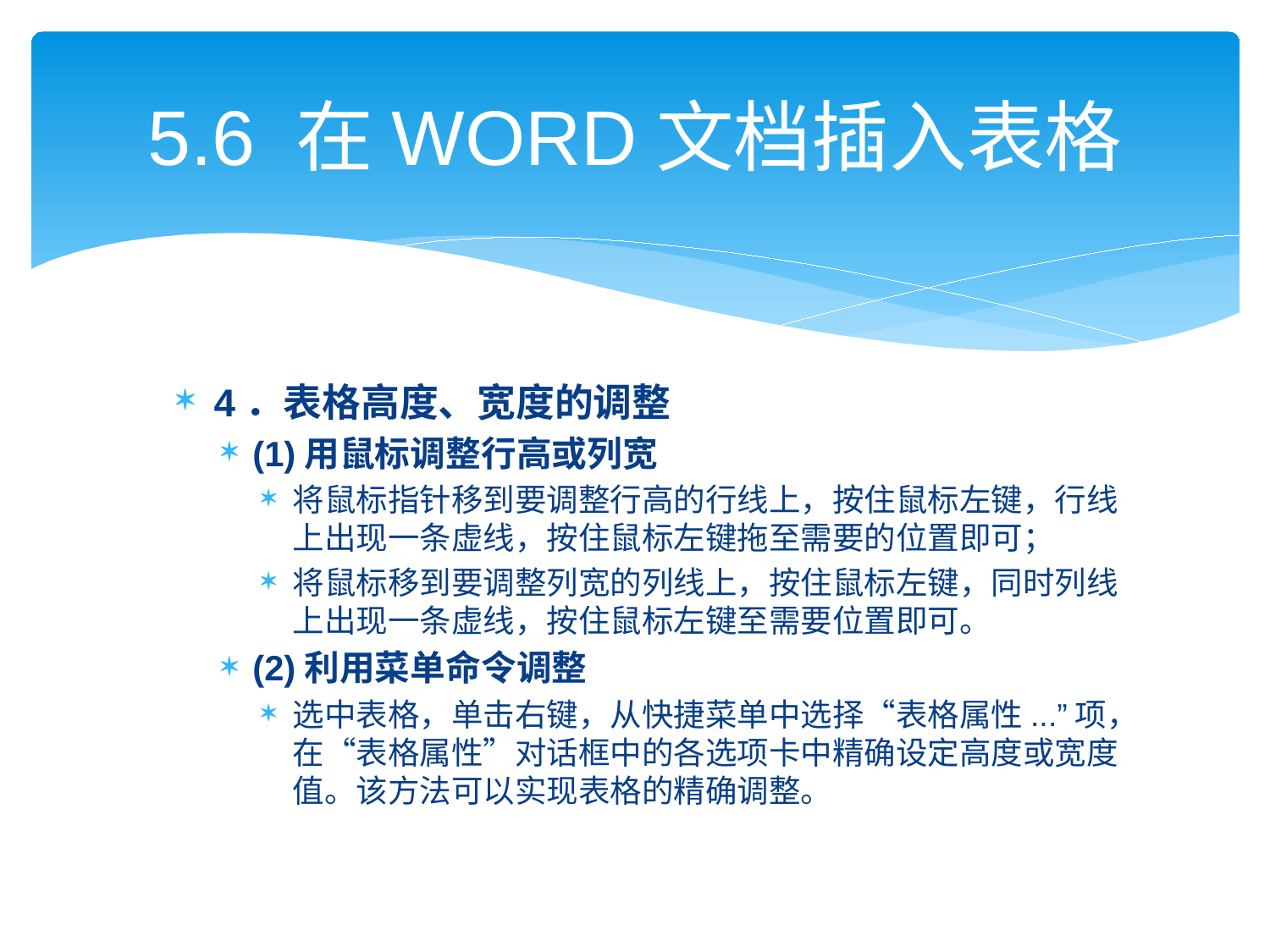

# 5.6 在WORD文档插入表格
4．表格高度、宽度的调整
(1)用鼠标调整行高或列宽
将鼠标指针移到要调整行高的行线上，按住鼠标左键，行线上出现一条虚线，按住鼠标左键拖至需要的位置即可；
将鼠标移到要调整列宽的列线上，按住鼠标左键，同时列线上出现一条虚线，按住鼠标左键至需要位置即可。
(2)利用菜单命令调整
选中表格，单击右键，从快捷菜单中选择“表格属性...”项，在“表格属性”对话框中的各选项卡中精确设定高度或宽度值。该方法可以实现表格的精确调整。